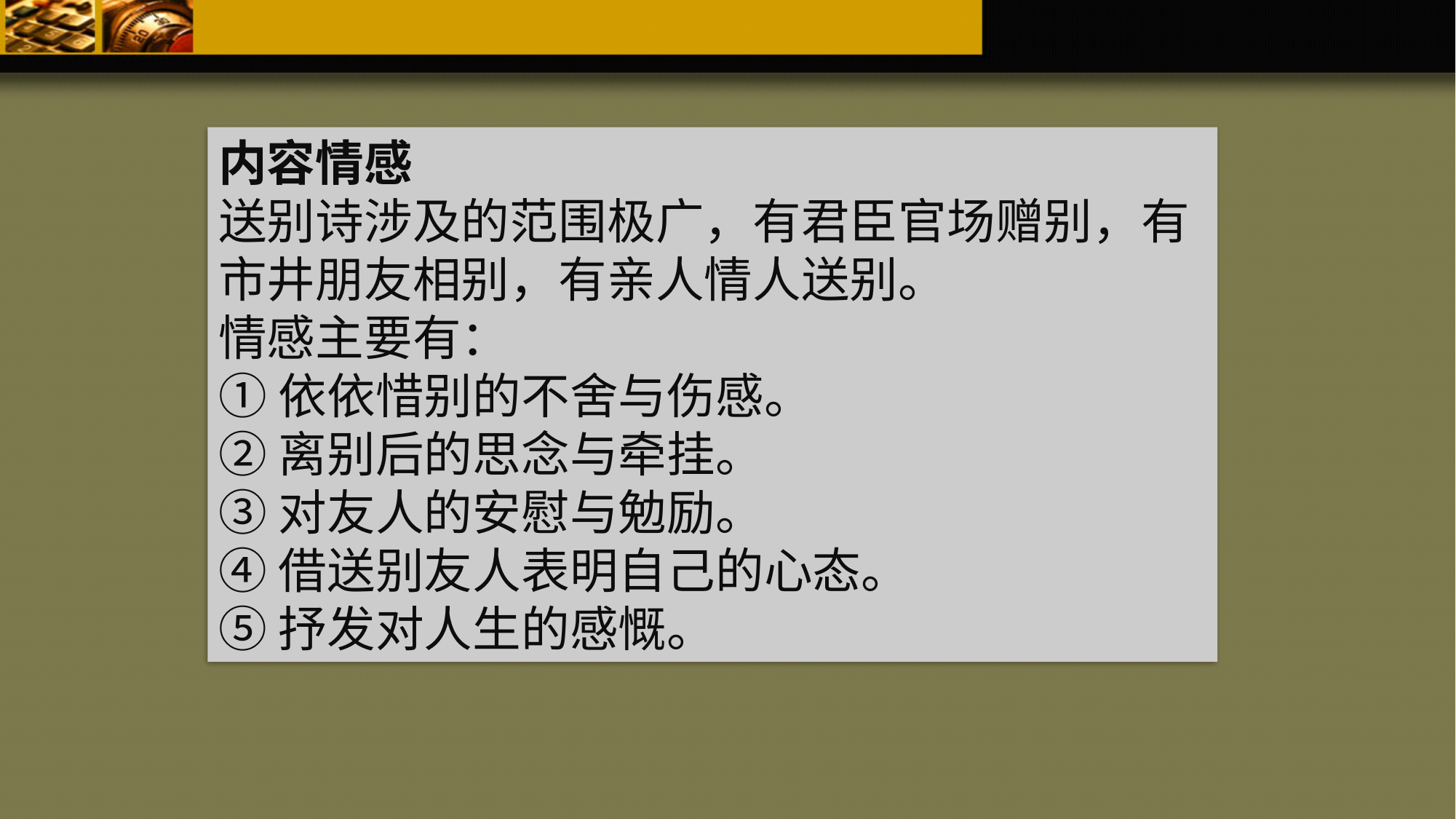

内容情感
送别诗涉及的范围极广，有君臣官场赠别，有市井朋友相别，有亲人情人送别。
情感主要有：
①依依惜别的不舍与伤感。
②离别后的思念与牵挂。
③对友人的安慰与勉励。
④借送别友人表明自己的心态。
⑤抒发对人生的感慨。